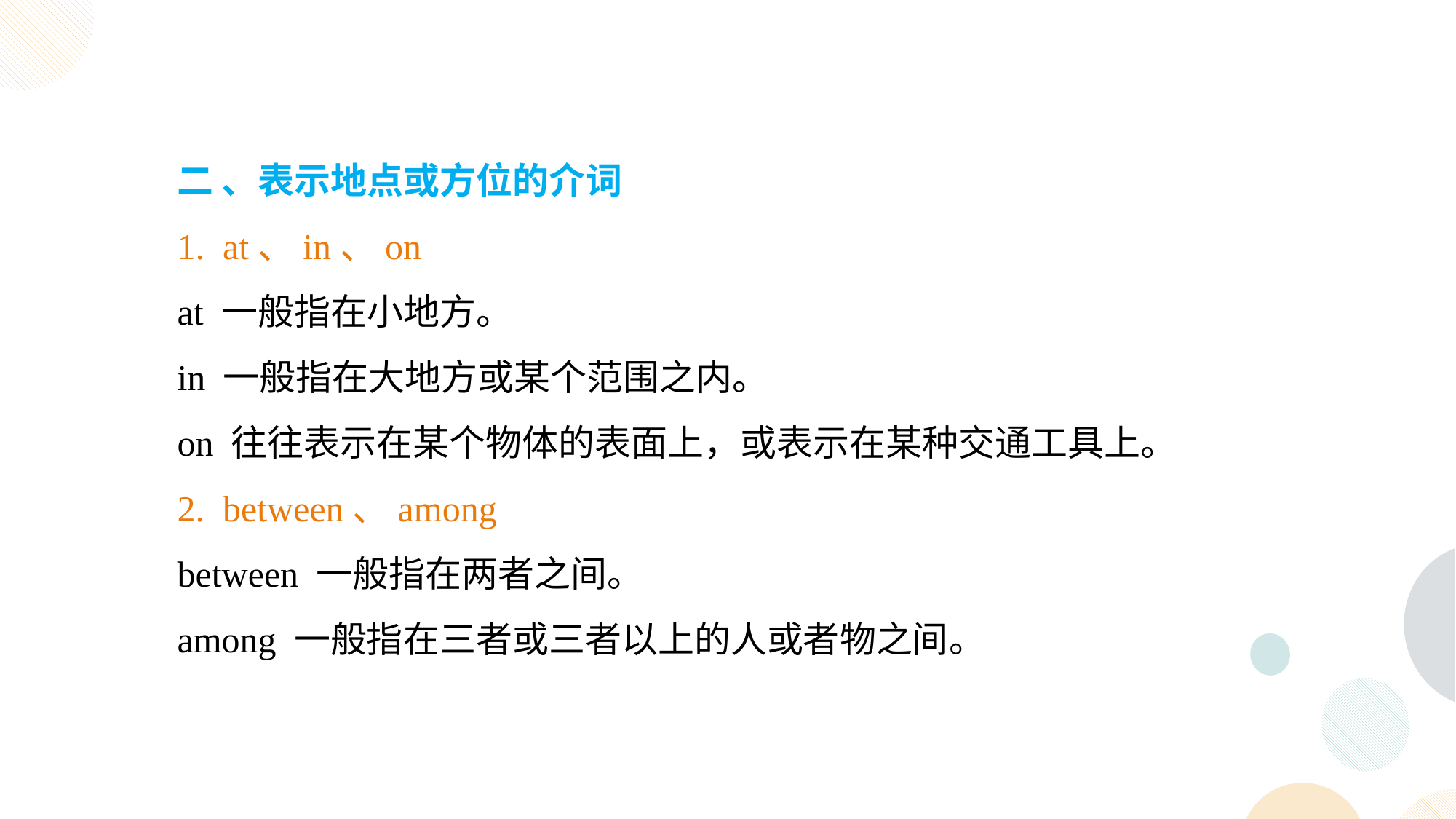

二 、表示地点或方位的介词
1.  at、in、on
at 一般指在小地方。
in 一般指在大地方或某个范围之内。
on 往往表示在某个物体的表面上，或表示在某种交通工具上。
2.  between、among
between 一般指在两者之间。
among 一般指在三者或三者以上的人或者物之间。